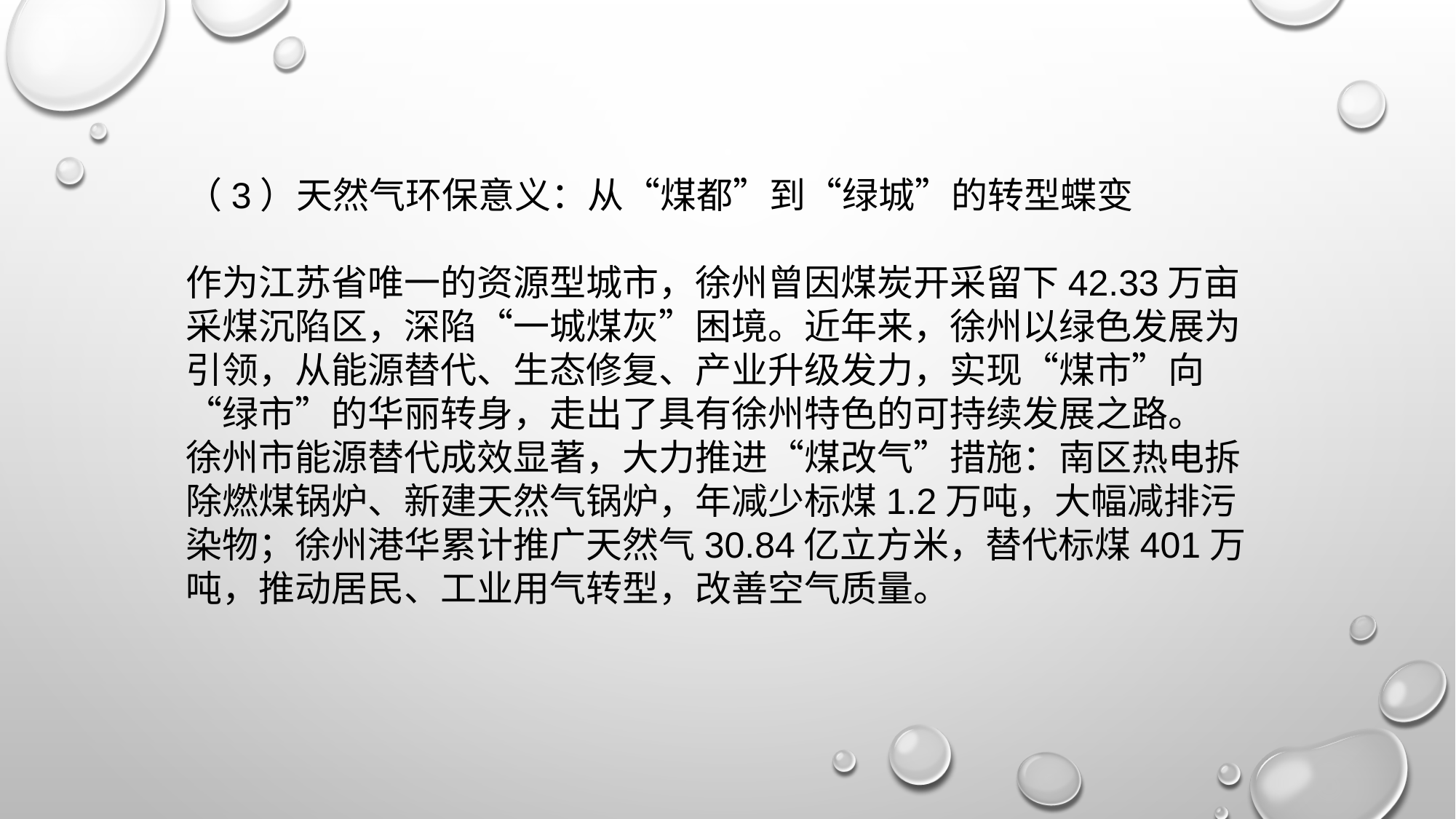

（3）天然气环保意义：从“煤都”到“绿城”的转型蝶变

作为江苏省唯一的资源型城市，徐州曾因煤炭开采留下42.33万亩采煤沉陷区，深陷“一城煤灰”困境。近年来，徐州以绿色发展为引领，从能源替代、生态修复、产业升级发力，实现“煤市”向“绿市”的华丽转身，走出了具有徐州特色的可持续发展之路。
徐州市能源替代成效显著，大力推进“煤改气”措施：南区热电拆除燃煤锅炉、新建天然气锅炉，年减少标煤1.2万吨，大幅减排污染物；徐州港华累计推广天然气30.84亿立方米，替代标煤401万吨，推动居民、工业用气转型，改善空气质量。